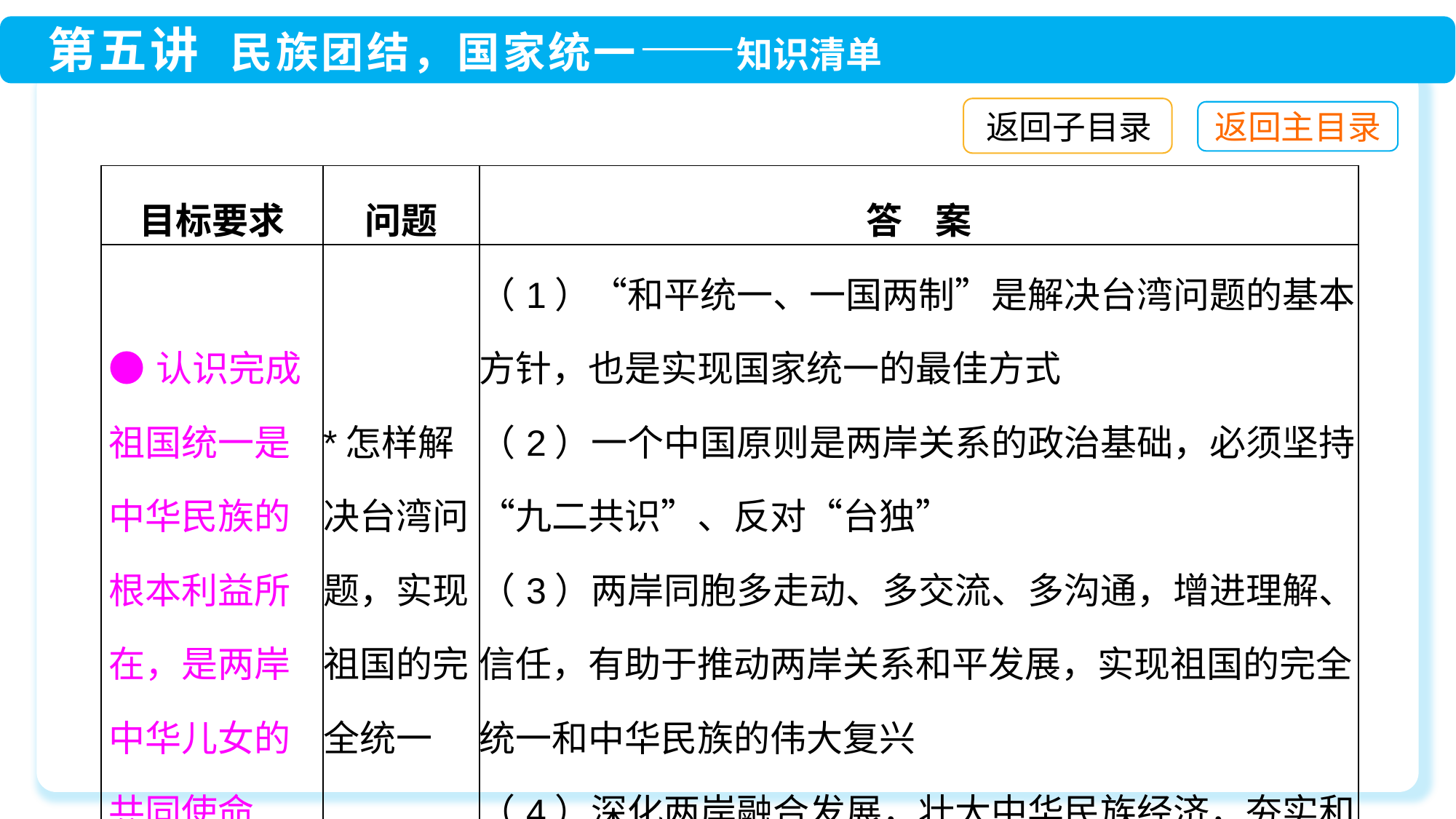

返回子目录
| 目标要求 | 问题 | 答 案 |
| --- | --- | --- |
| ●认识完成祖国统一是中华民族的根本利益所在，是两岸中华儿女的共同使命 | \*怎样解决台湾问题，实现祖国的完全统一 | （1）“和平统一、一国两制”是解决台湾问题的基本方针，也是实现国家统一的最佳方式 （2）一个中国原则是两岸关系的政治基础，必须坚持“九二共识”、反对“台独” （3）两岸同胞多走动、多交流、多沟通，增进理解、信任，有助于推动两岸关系和平发展，实现祖国的完全统一和中华民族的伟大复兴 （4）深化两岸融合发展，壮大中华民族经济，夯实和平统一的基础 |